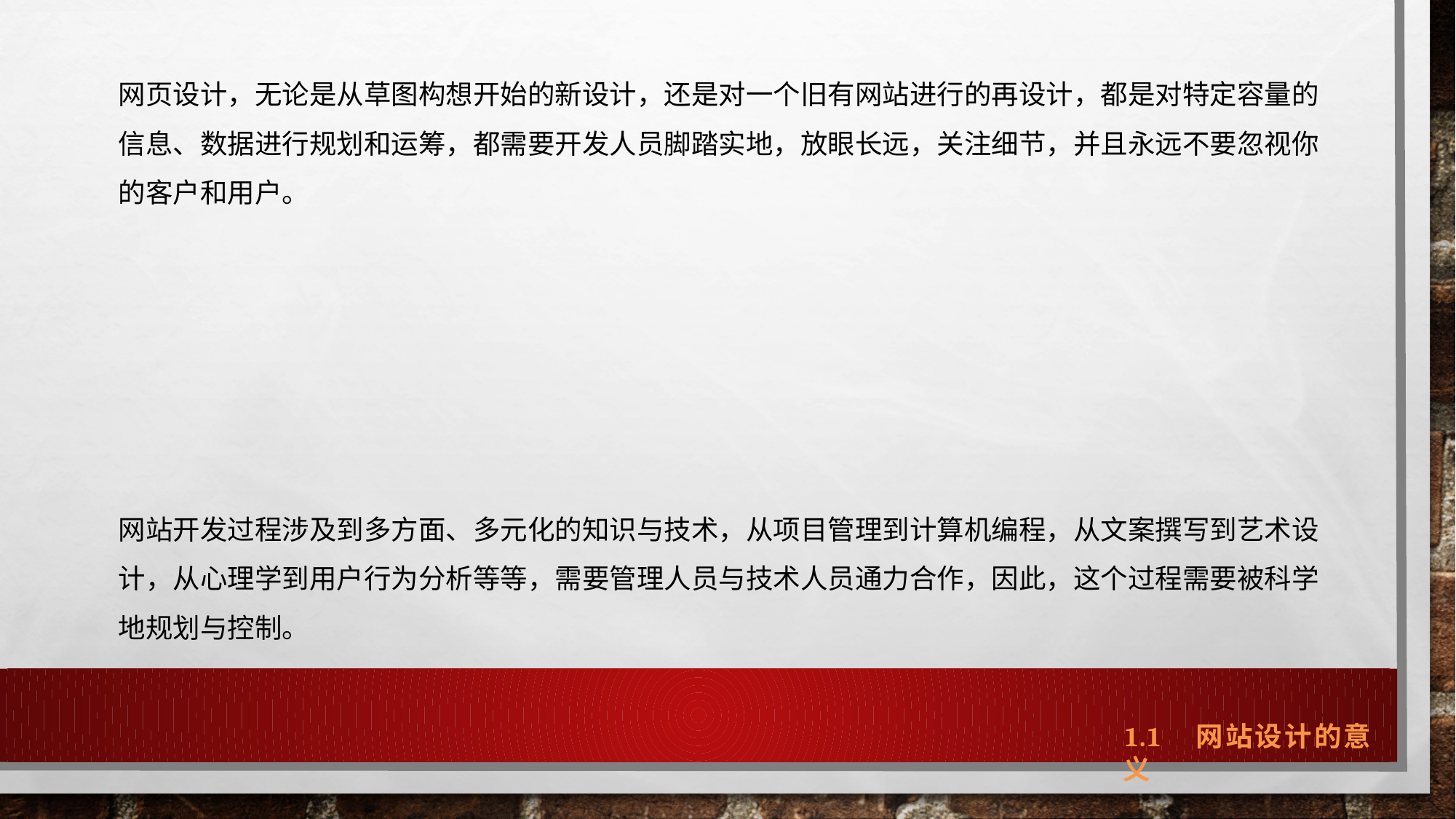

网页设计，无论是从草图构想开始的新设计，还是对一个旧有网站进行的再设计，都是对特定容量的信息、数据进行规划和运筹，都需要开发人员脚踏实地，放眼长远，关注细节，并且永远不要忽视你的客户和用户。
网站开发过程涉及到多方面、多元化的知识与技术，从项目管理到计算机编程，从文案撰写到艺术设计，从心理学到用户行为分析等等，需要管理人员与技术人员通力合作，因此，这个过程需要被科学地规划与控制。
1.1   网站设计的意义